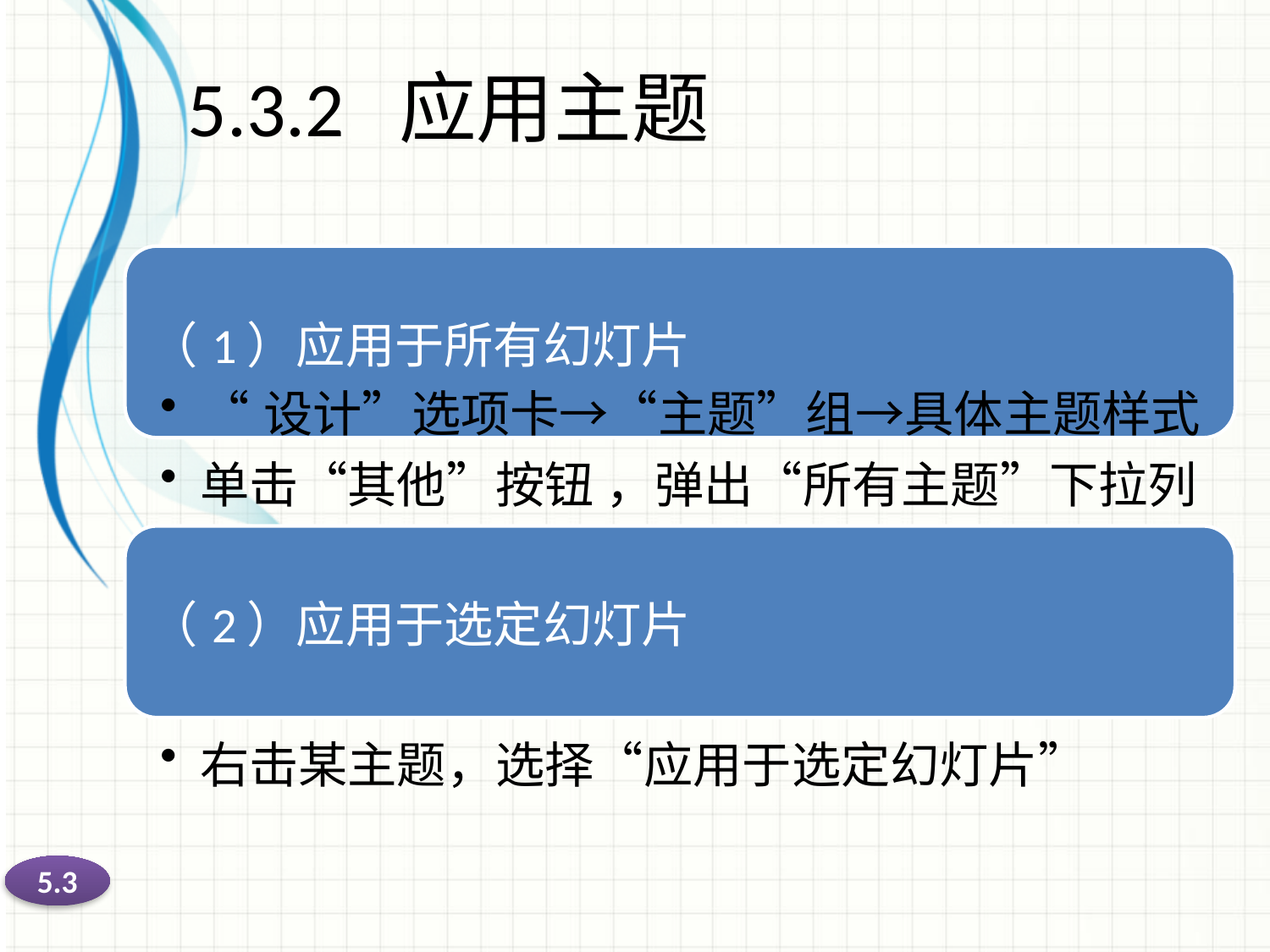

# 5.3.2  应用主题
（1）应用于所有幻灯片
“设计”选项卡→“主题”组→具体主题样式
右击某主题，选择“应用于选定幻灯片”
（2）应用于选定幻灯片
单击“其他”按钮 ，弹出“所有主题”下拉列表